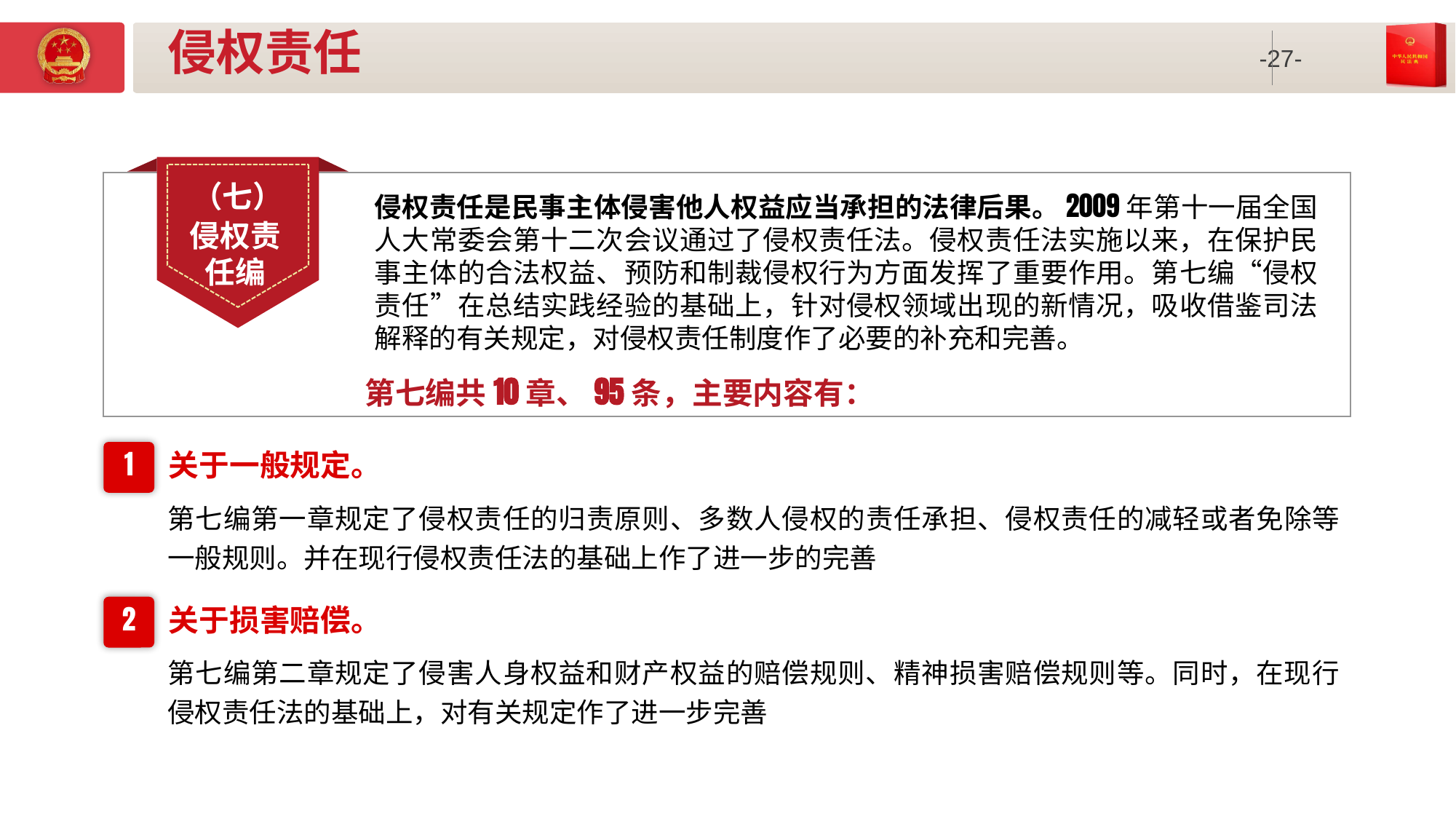

# 侵权责任

（七）
侵权责
任编

侵权责任是民事主体侵害他人权益应当承担的法律后果。2009年第十一届全国人大常委会第十二次会议通过了侵权责任法。侵权责任法实施以来，在保护民事主体的合法权益、预防和制裁侵权行为方面发挥了重要作用。第七编“侵权责任”在总结实践经验的基础上，针对侵权领域出现的新情况，吸收借鉴司法解释的有关规定，对侵权责任制度作了必要的补充和完善。
第七编共10章、95条，主要内容有：
关于一般规定。
1
第七编第一章规定了侵权责任的归责原则、多数人侵权的责任承担、侵权责任的减轻或者免除等一般规则。并在现行侵权责任法的基础上作了进一步的完善
关于损害赔偿。
2
第七编第二章规定了侵害人身权益和财产权益的赔偿规则、精神损害赔偿规则等。同时，在现行侵权责任法的基础上，对有关规定作了进一步完善